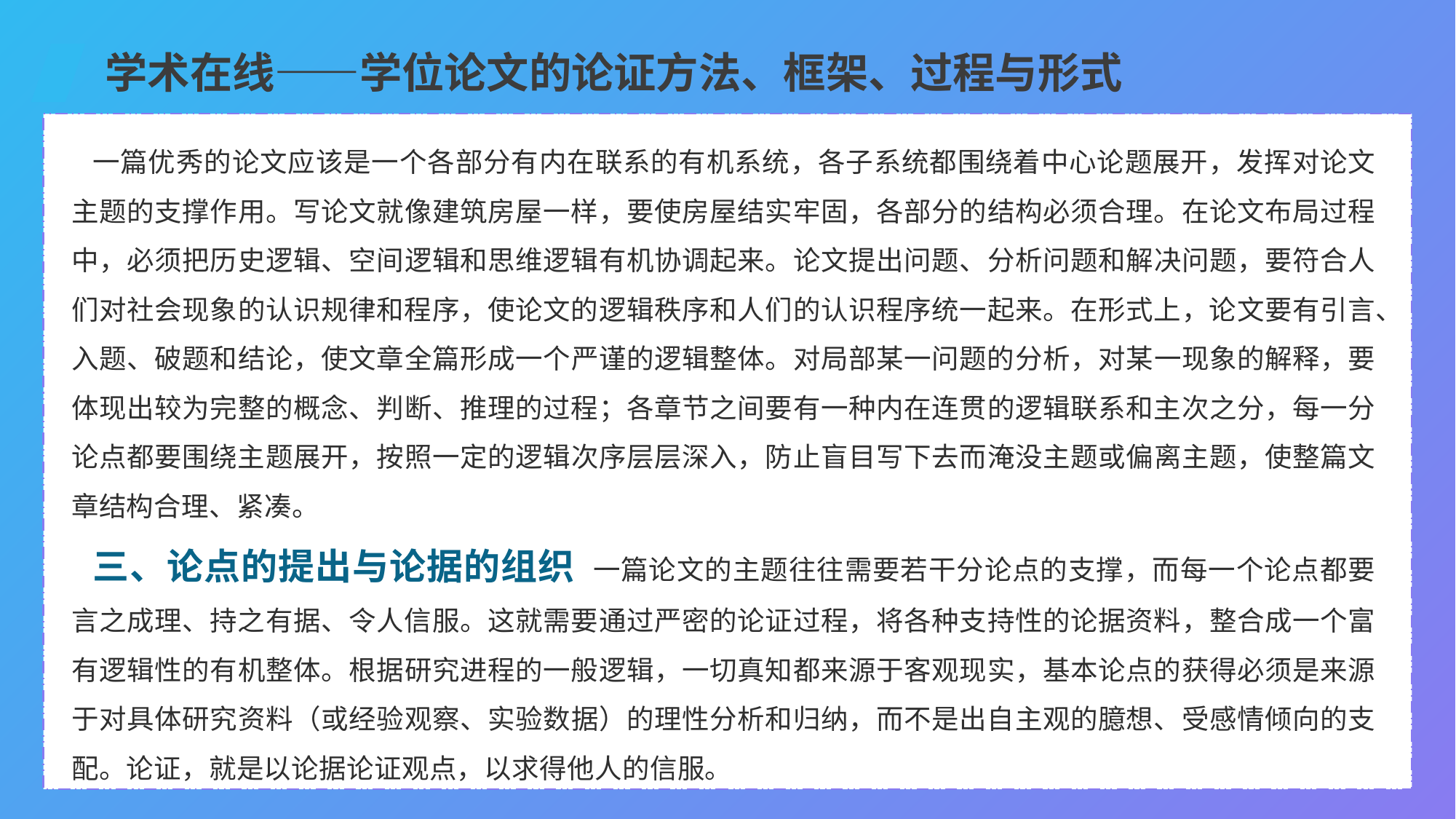

学术在线——学位论文的论证方法、框架、过程与形式

一篇优秀的论文应该是一个各部分有内在联系的有机系统，各子系统都围绕着中心论题展开，发挥对论文主题的支撑作用。写论文就像建筑房屋一样，要使房屋结实牢固，各部分的结构必须合理。在论文布局过程中，必须把历史逻辑、空间逻辑和思维逻辑有机协调起来。论文提出问题、分析问题和解决问题，要符合人们对社会现象的认识规律和程序，使论文的逻辑秩序和人们的认识程序统一起来。在形式上，论文要有引言、入题、破题和结论，使文章全篇形成一个严谨的逻辑整体。对局部某一问题的分析，对某一现象的解释，要体现出较为完整的概念、判断、推理的过程；各章节之间要有一种内在连贯的逻辑联系和主次之分，每一分论点都要围绕主题展开，按照一定的逻辑次序层层深入，防止盲目写下去而淹没主题或偏离主题，使整篇文章结构合理、紧凑。
三、论点的提出与论据的组织  一篇论文的主题往往需要若干分论点的支撑，而每一个论点都要言之成理、持之有据、令人信服。这就需要通过严密的论证过程，将各种支持性的论据资料，整合成一个富有逻辑性的有机整体。根据研究进程的一般逻辑，一切真知都来源于客观现实，基本论点的获得必须是来源于对具体研究资料（或经验观察、实验数据）的理性分析和归纳，而不是出自主观的臆想、受感情倾向的支配。论证，就是以论据论证观点，以求得他人的信服。